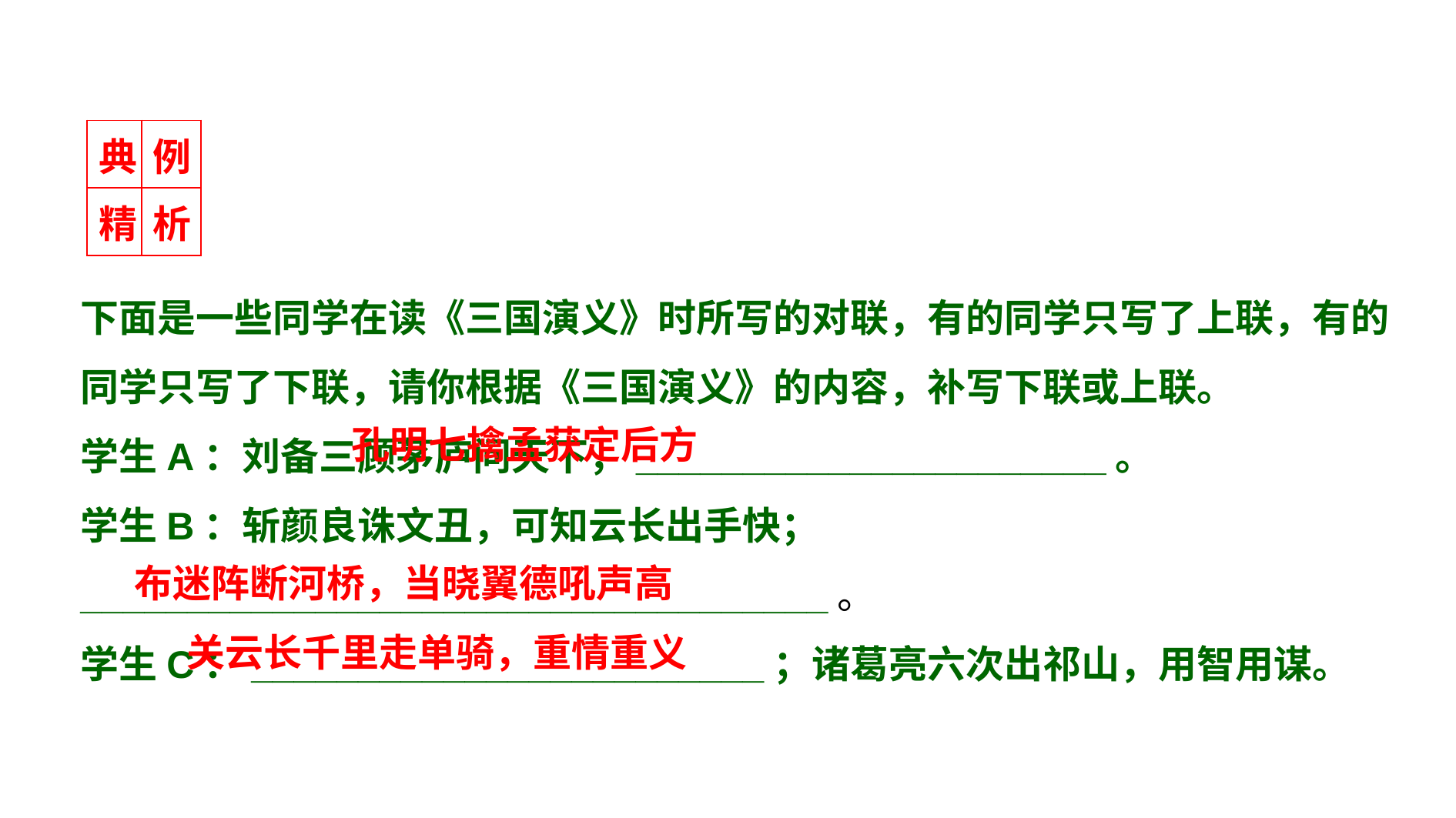

| 典 | 例 |
| --- | --- |
| 精 | 析 |
下面是一些同学在读《三国演义》时所写的对联，有的同学只写了上联，有的同学只写了下联，请你根据《三国演义》的内容，补写下联或上联。
学生A：刘备三顾茅庐问天下，______________________。
学生B：斩颜良诛文丑，可知云长出手快；___________________________________。
学生C：________________________；诸葛亮六次出祁山，用智用谋。
                        孔明七擒孟获定后方

布迷阵断河桥，当晓翼德吼声高
     关云长千里走单骑，重情重义